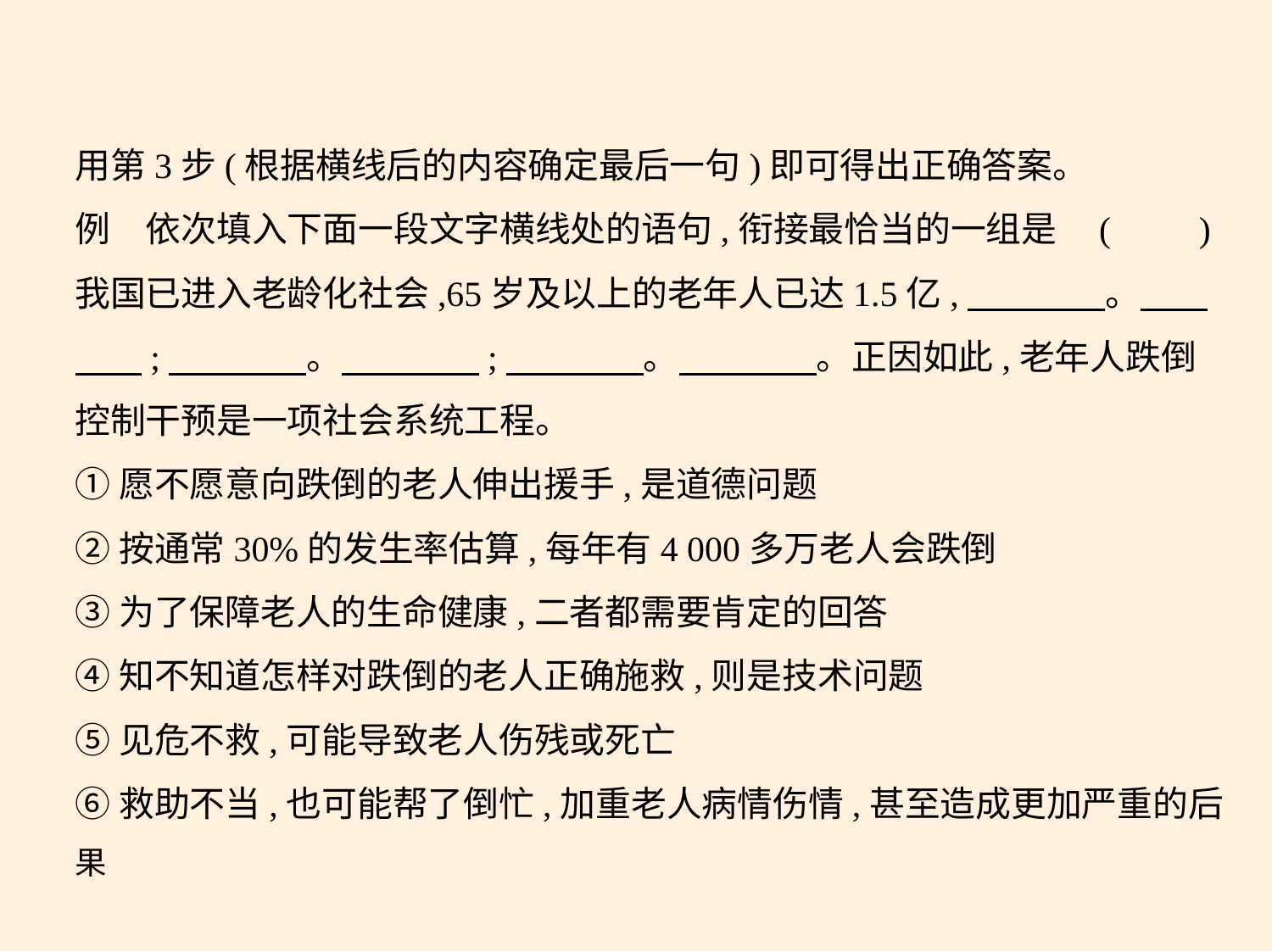

用第3步(根据横线后的内容确定最后一句)即可得出正确答案。
例　依次填入下面一段文字横线处的语句,衔接最恰当的一组是 (　　)
我国已进入老龄化社会,65岁及以上的老年人已达1.5亿,　　　    。　    
　    ;　　　    。　　　    ;　　　    。　　　    。正因如此,老年人跌倒
控制干预是一项社会系统工程。
①愿不愿意向跌倒的老人伸出援手,是道德问题
②按通常30%的发生率估算,每年有4 000多万老人会跌倒
③为了保障老人的生命健康,二者都需要肯定的回答
④知不知道怎样对跌倒的老人正确施救,则是技术问题
⑤见危不救,可能导致老人伤残或死亡
⑥救助不当,也可能帮了倒忙,加重老人病情伤情,甚至造成更加严重的后果